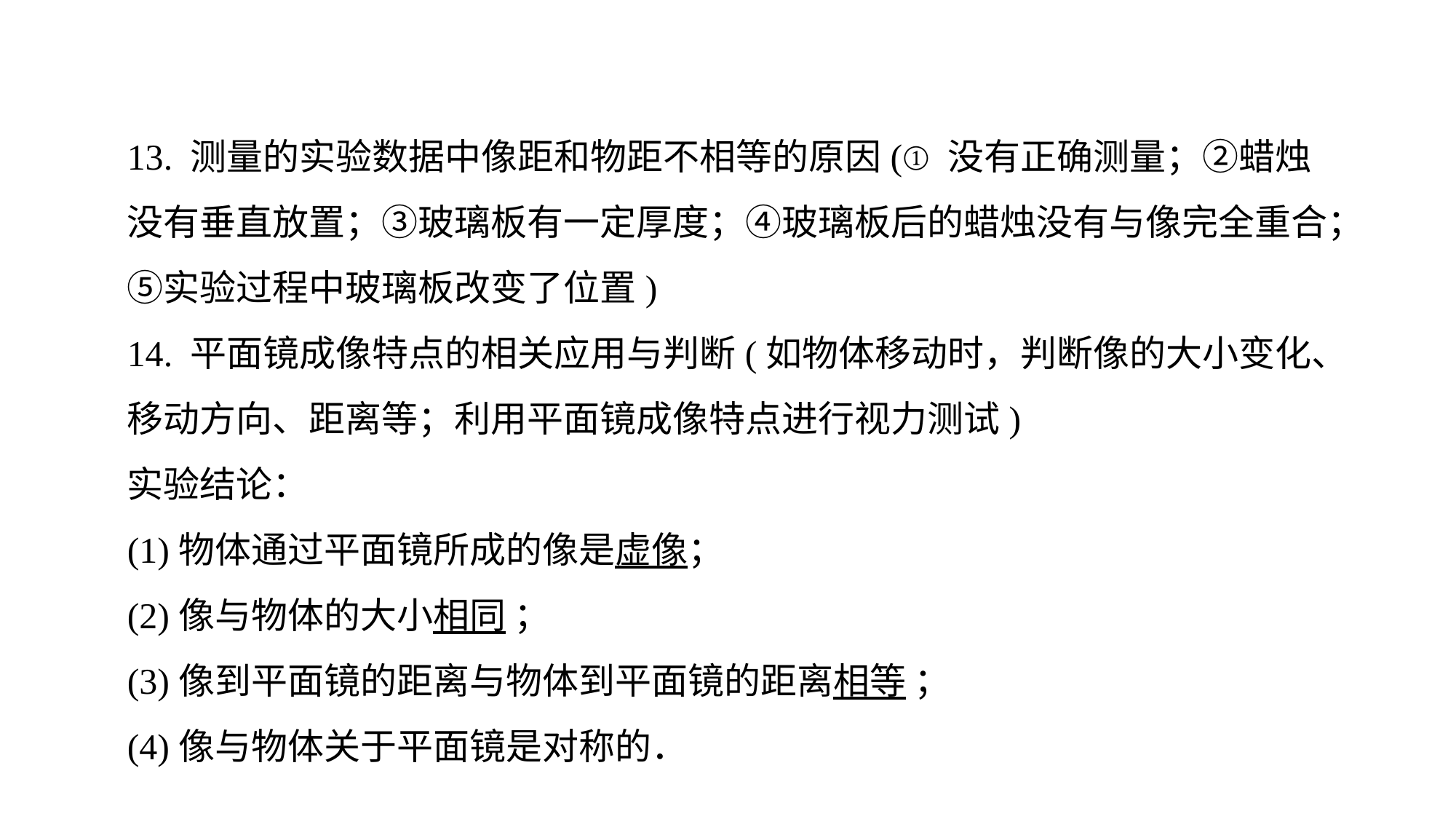

13. 测量的实验数据中像距和物距不相等的原因(①没有正确测量；②蜡烛没有垂直放置；③玻璃板有一定厚度；④玻璃板后的蜡烛没有与像完全重合；⑤实验过程中玻璃板改变了位置)
14. 平面镜成像特点的相关应用与判断(如物体移动时，判断像的大小变化、移动方向、距离等；利用平面镜成像特点进行视力测试)
实验结论：
(1)物体通过平面镜所成的像是虚像；
(2)像与物体的大小相同 ；
(3)像到平面镜的距离与物体到平面镜的距离相等 ；
(4)像与物体关于平面镜是对称的．